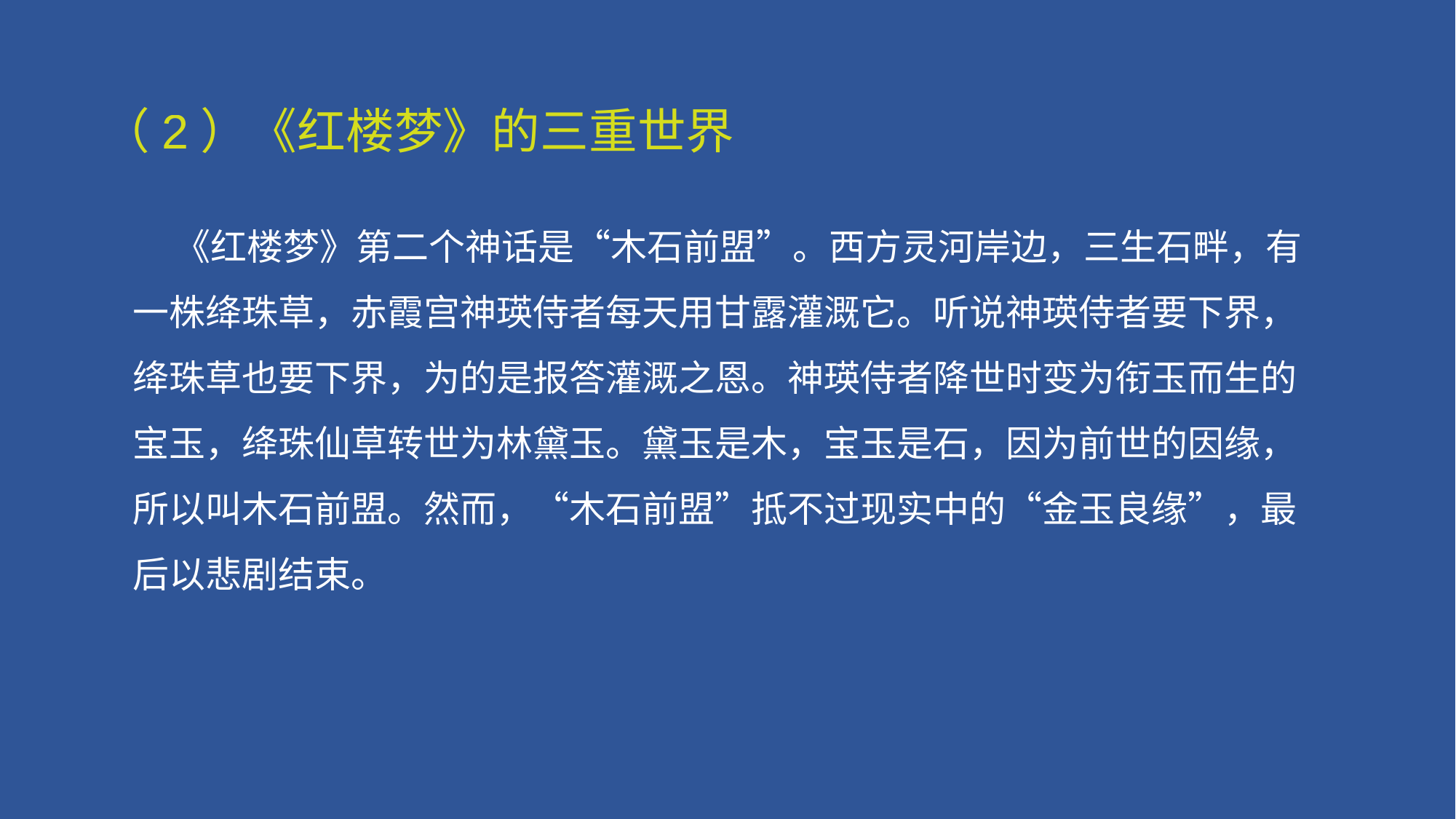

（2）《红楼梦》的三重世界
    《红楼梦》第二个神话是“木石前盟”。西方灵河岸边，三生石畔，有一株绛珠草，赤霞宫神瑛侍者每天用甘露灌溉它。听说神瑛侍者要下界，绛珠草也要下界，为的是报答灌溉之恩。神瑛侍者降世时变为衔玉而生的宝玉，绛珠仙草转世为林黛玉。黛玉是木，宝玉是石，因为前世的因缘，所以叫木石前盟。然而，“木石前盟”抵不过现实中的“金玉良缘”，最后以悲剧结束。